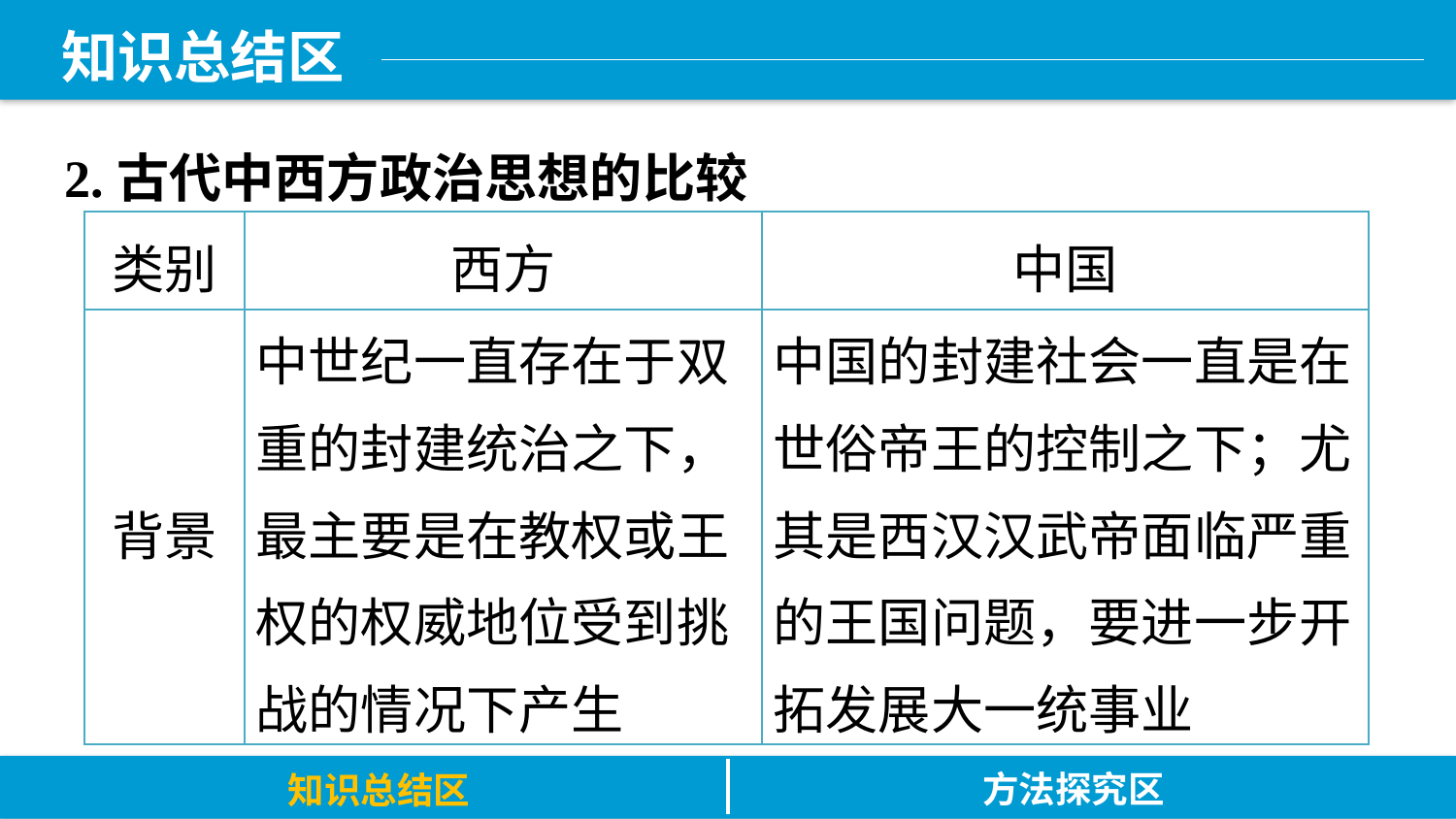

知识总结区
2.古代中西方政治思想的比较
| 类别 | 西方 | 中国 |
| --- | --- | --- |
| 背景 | 中世纪一直存在于双重的封建统治之下，最主要是在教权或王权的权威地位受到挑战的情况下产生 | 中国的封建社会一直是在世俗帝王的控制之下；尤其是西汉汉武帝面临严重的王国问题，要进一步开拓发展大一统事业 |
方法探究区
知识总结区